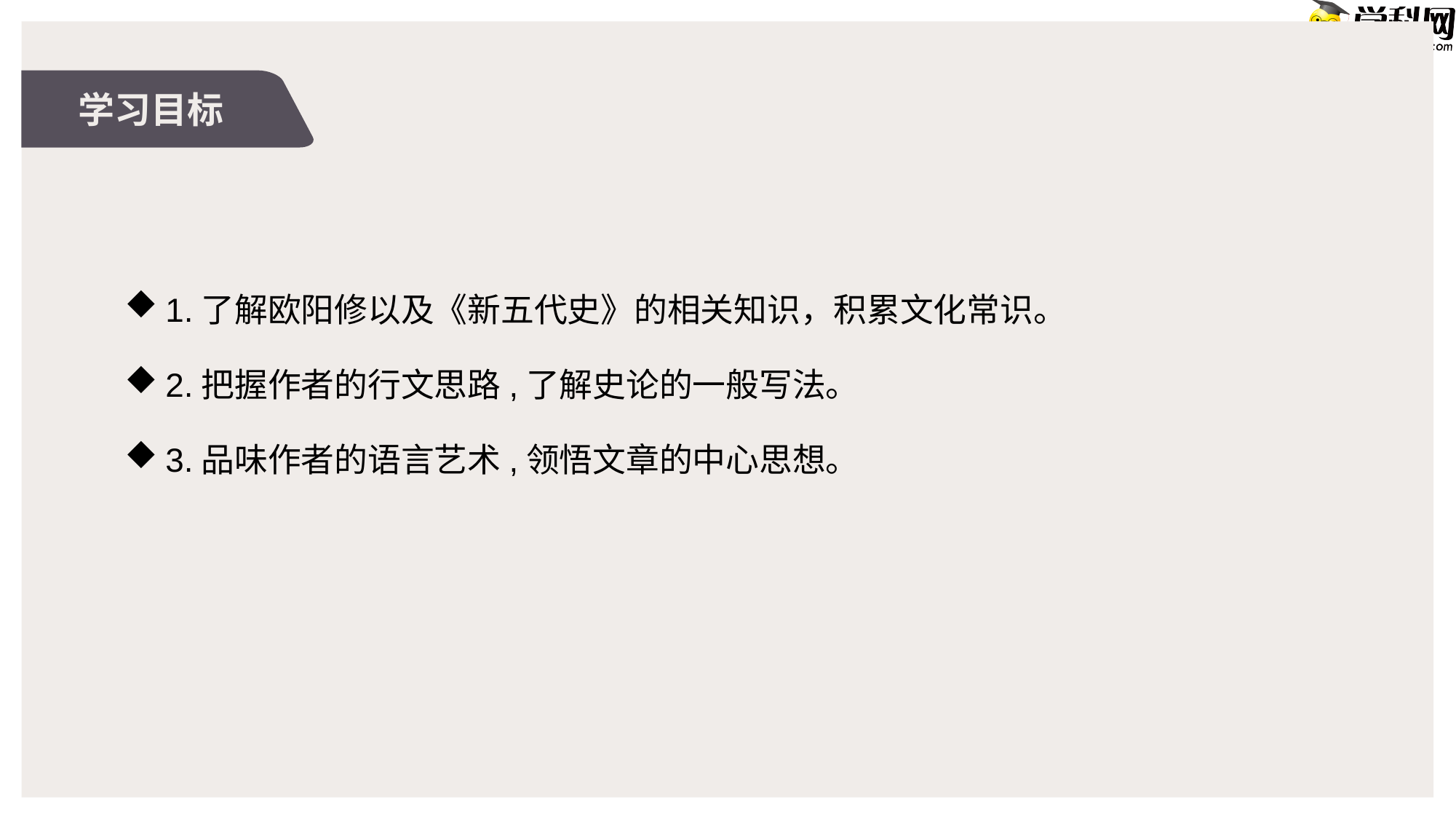

学习目标

1.了解欧阳修以及《新五代史》的相关知识，积累文化常识。
2.把握作者的行文思路,了解史论的一般写法。
3.品味作者的语言艺术,领悟文章的中心思想。